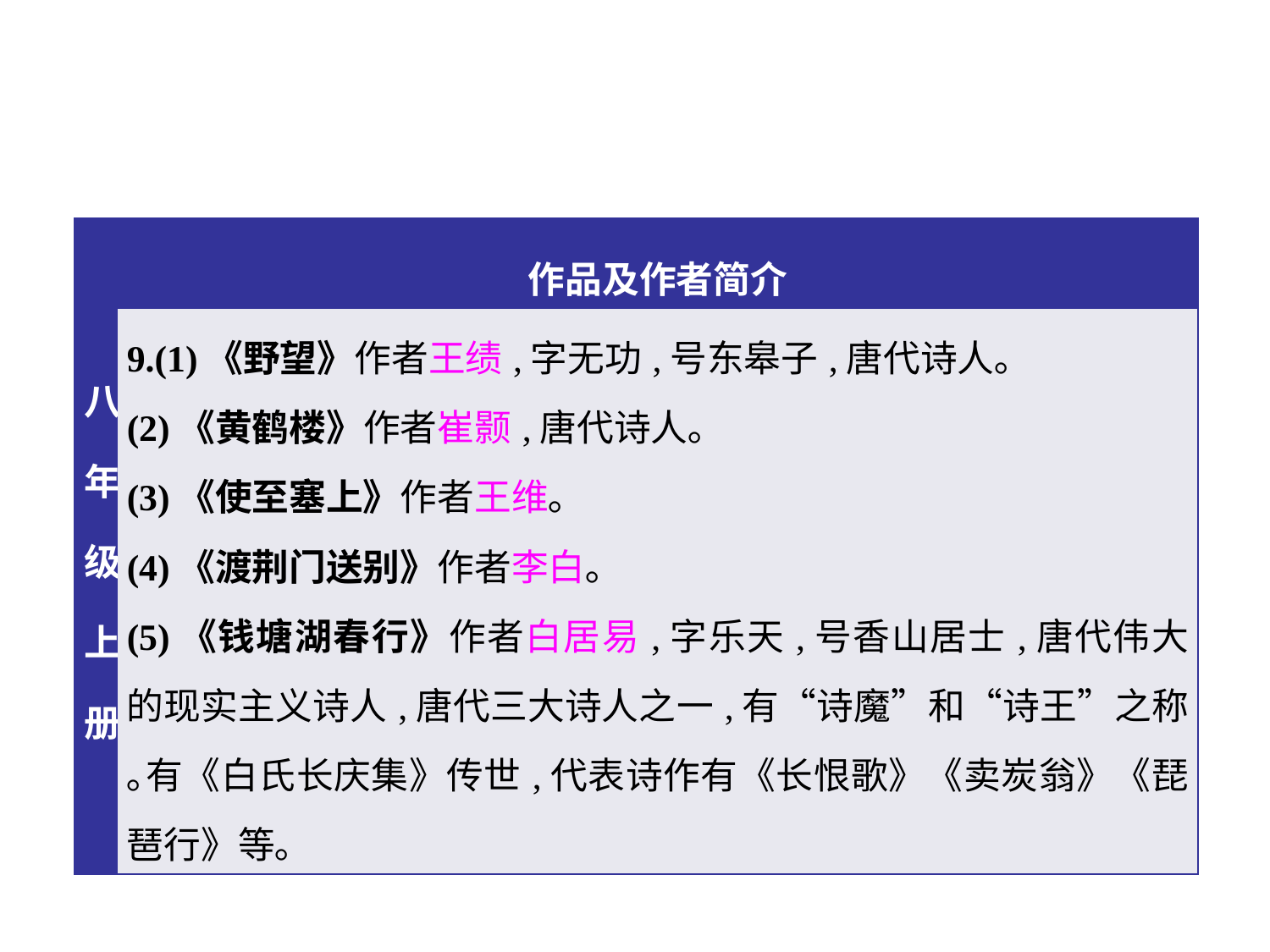

| 八年级上册 | 作品及作者简介 |
| --- | --- |
|  | 9.(1)《野望》作者王绩,字无功,号东皋子,唐代诗人｡ (2)《黄鹤楼》作者崔颢,唐代诗人｡ (3)《使至塞上》作者王维｡ (4)《渡荆门送别》作者李白｡ (5)《钱塘湖春行》作者白居易,字乐天,号香山居士,唐代伟大的现实主义诗人,唐代三大诗人之一,有“诗魔”和“诗王”之称｡有《白氏长庆集》传世,代表诗作有《长恨歌》《卖炭翁》《琵琶行》等｡ |